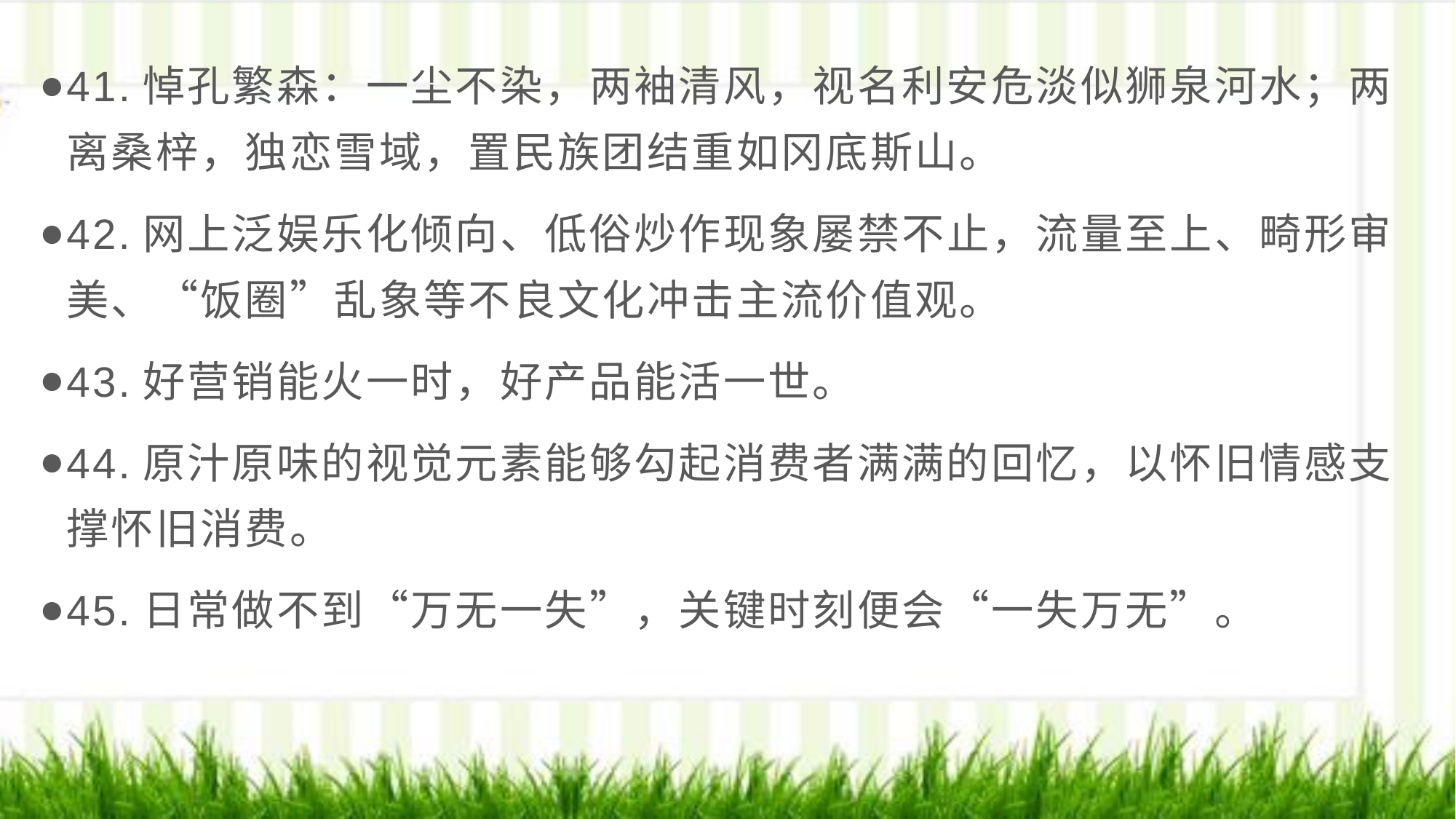

41.悼孔繁森：一尘不染，两袖清风，视名利安危淡似狮泉河水；两离桑梓，独恋雪域，置民族团结重如冈底斯山。
42.网上泛娱乐化倾向、低俗炒作现象屡禁不止，流量至上、畸形审美、“饭圈”乱象等不良文化冲击主流价值观。
43.好营销能火一时，好产品能活一世。
44.原汁原味的视觉元素能够勾起消费者满满的回忆，以怀旧情感支撑怀旧消费。
45.日常做不到“万无一失”，关键时刻便会“一失万无”。